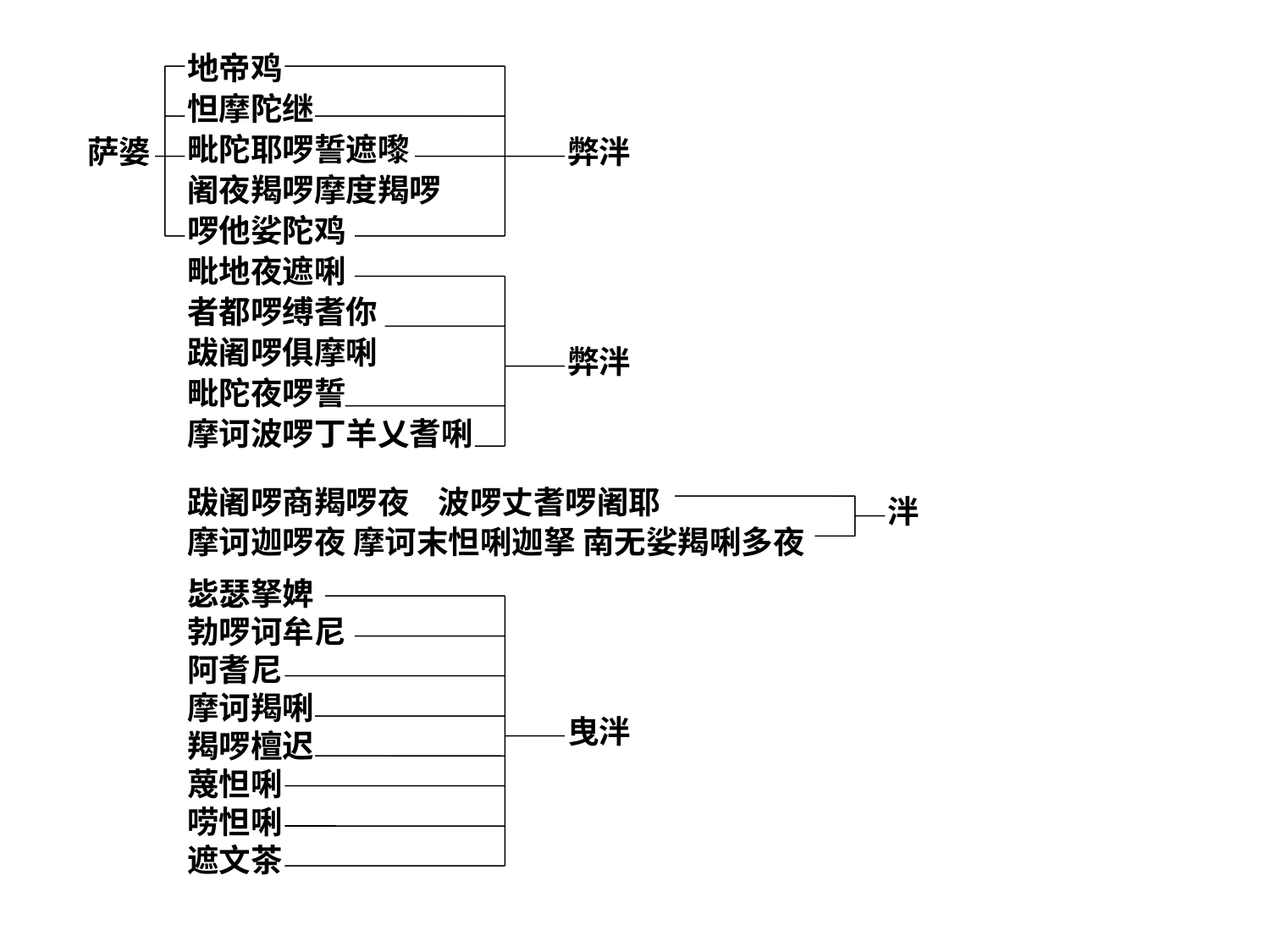

地帝鸡
怛摩陀继
毗陀耶啰誓遮嚟
阇夜羯啰摩度羯啰
啰他娑陀鸡
毗地夜遮唎
者都啰缚耆你
跋阇啰俱摩唎
毗陀夜啰誓
摩诃波啰丁羊乂耆唎

萨婆
弊泮

弊泮

跋阇啰商羯啰夜    波啰丈耆啰阇耶

泮

摩诃迦啰夜 摩诃末怛唎迦拏 南无娑羯唎多夜

# 毖瑟拏婢　 勃啰诃牟尼 阿耆尼 摩诃羯唎　 羯啰檀迟 蔑怛唎 唠怛唎　 遮文茶

曳泮